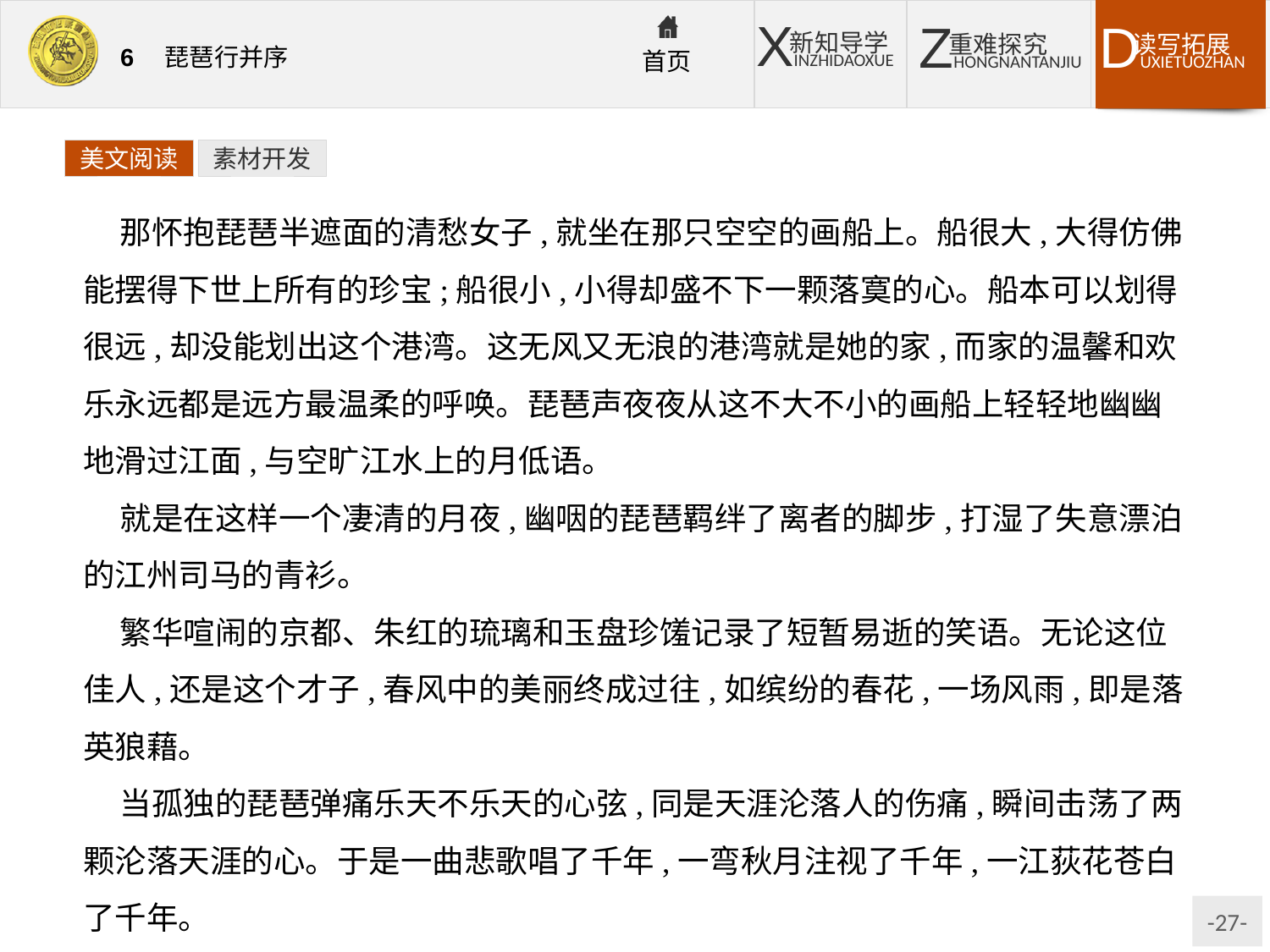

美文阅读
素材开发
那怀抱琵琶半遮面的清愁女子,就坐在那只空空的画船上。船很大,大得仿佛能摆得下世上所有的珍宝;船很小,小得却盛不下一颗落寞的心。船本可以划得很远,却没能划出这个港湾。这无风又无浪的港湾就是她的家,而家的温馨和欢乐永远都是远方最温柔的呼唤。琵琶声夜夜从这不大不小的画船上轻轻地幽幽地滑过江面,与空旷江水上的月低语。
就是在这样一个凄清的月夜,幽咽的琵琶羁绊了离者的脚步,打湿了失意漂泊的江州司马的青衫。
繁华喧闹的京都、朱红的琉璃和玉盘珍馐记录了短暂易逝的笑语。无论这位佳人,还是这个才子,春风中的美丽终成过往,如缤纷的春花,一场风雨,即是落英狼藉。
当孤独的琵琶弹痛乐天不乐天的心弦,同是天涯沦落人的伤痛,瞬间击荡了两颗沦落天涯的心。于是一曲悲歌唱了千年,一弯秋月注视了千年,一江荻花苍白了千年。